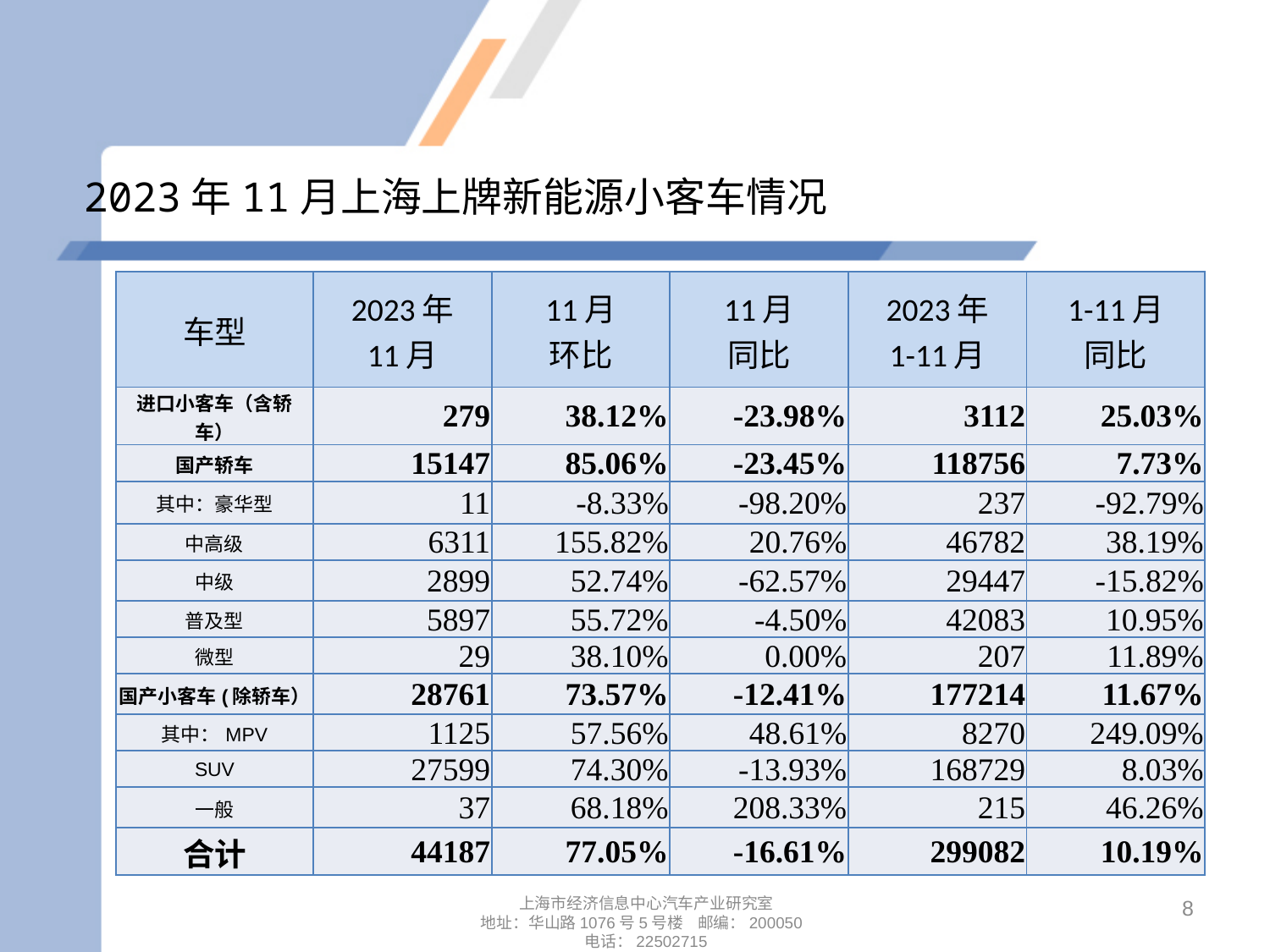

# 2023年11月上海上牌新能源小客车情况
| 车型 | 2023年 11月 | 11月 环比 | 11月 同比 | 2023年 1-11月 | 1-11月 同比 |
| --- | --- | --- | --- | --- | --- |
| 进口小客车（含轿车） | 279 | 38.12% | -23.98% | 3112 | 25.03% |
| 国产轿车 | 15147 | 85.06% | -23.45% | 118756 | 7.73% |
| 其中：豪华型 | 11 | -8.33% | -98.20% | 237 | -92.79% |
| 中高级 | 6311 | 155.82% | 20.76% | 46782 | 38.19% |
| 中级 | 2899 | 52.74% | -62.57% | 29447 | -15.82% |
| 普及型 | 5897 | 55.72% | -4.50% | 42083 | 10.95% |
| 微型 | 29 | 38.10% | 0.00% | 207 | 11.89% |
| 国产小客车(除轿车） | 28761 | 73.57% | -12.41% | 177214 | 11.67% |
| 其中：MPV | 1125 | 57.56% | 48.61% | 8270 | 249.09% |
| SUV | 27599 | 74.30% | -13.93% | 168729 | 8.03% |
| 一般 | 37 | 68.18% | 208.33% | 215 | 46.26% |
| 合计 | 44187 | 77.05% | -16.61% | 299082 | 10.19% |

8
上海市经济信息中心汽车产业研究室
地址：华山路1076号5号楼    邮编：200050
电话：22502715